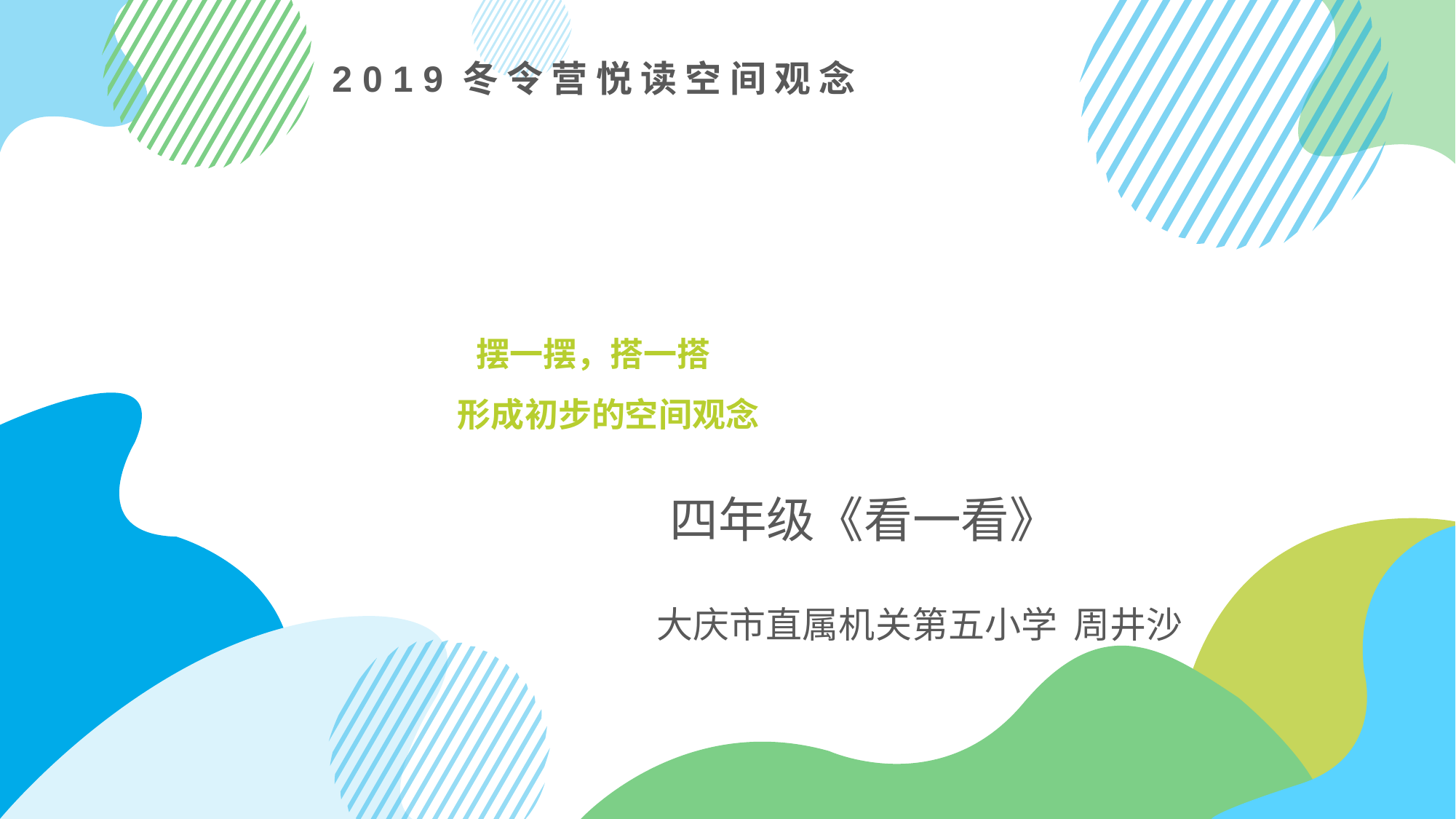

2 0 1 9 冬 令 营 悦 读 空 间 观 念
# 摆一摆，搭一搭 形成初步的空间观念

 四年级《看一看》
大庆市直属机关第五小学  周井沙